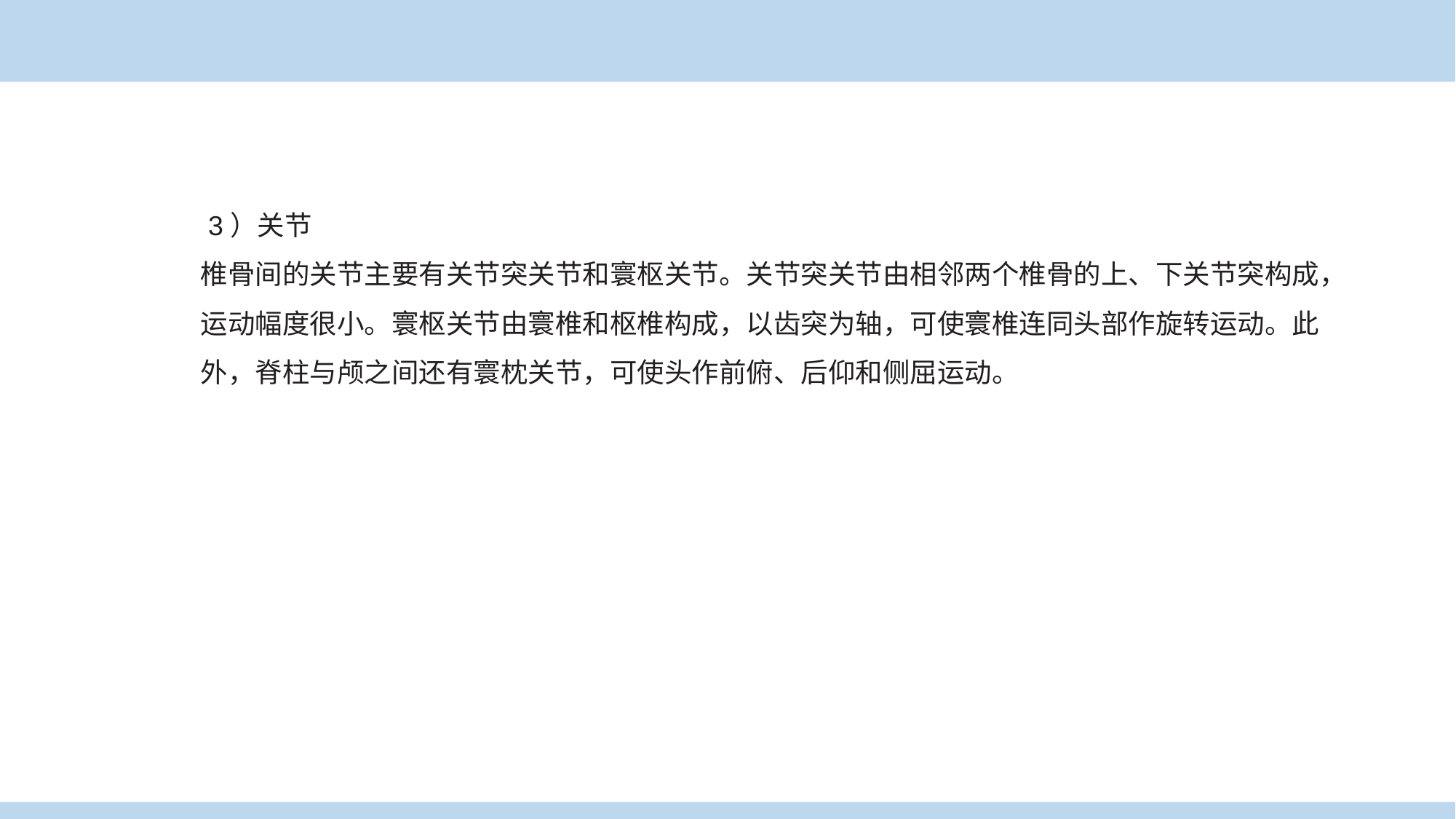

3）关节
椎骨间的关节主要有关节突关节和寰枢关节。关节突关节由相邻两个椎骨的上、下关节突构成，运动幅度很小。寰枢关节由寰椎和枢椎构成，以齿突为轴，可使寰椎连同头部作旋转运动。此外，脊柱与颅之间还有寰枕关节，可使头作前俯、后仰和侧屈运动。